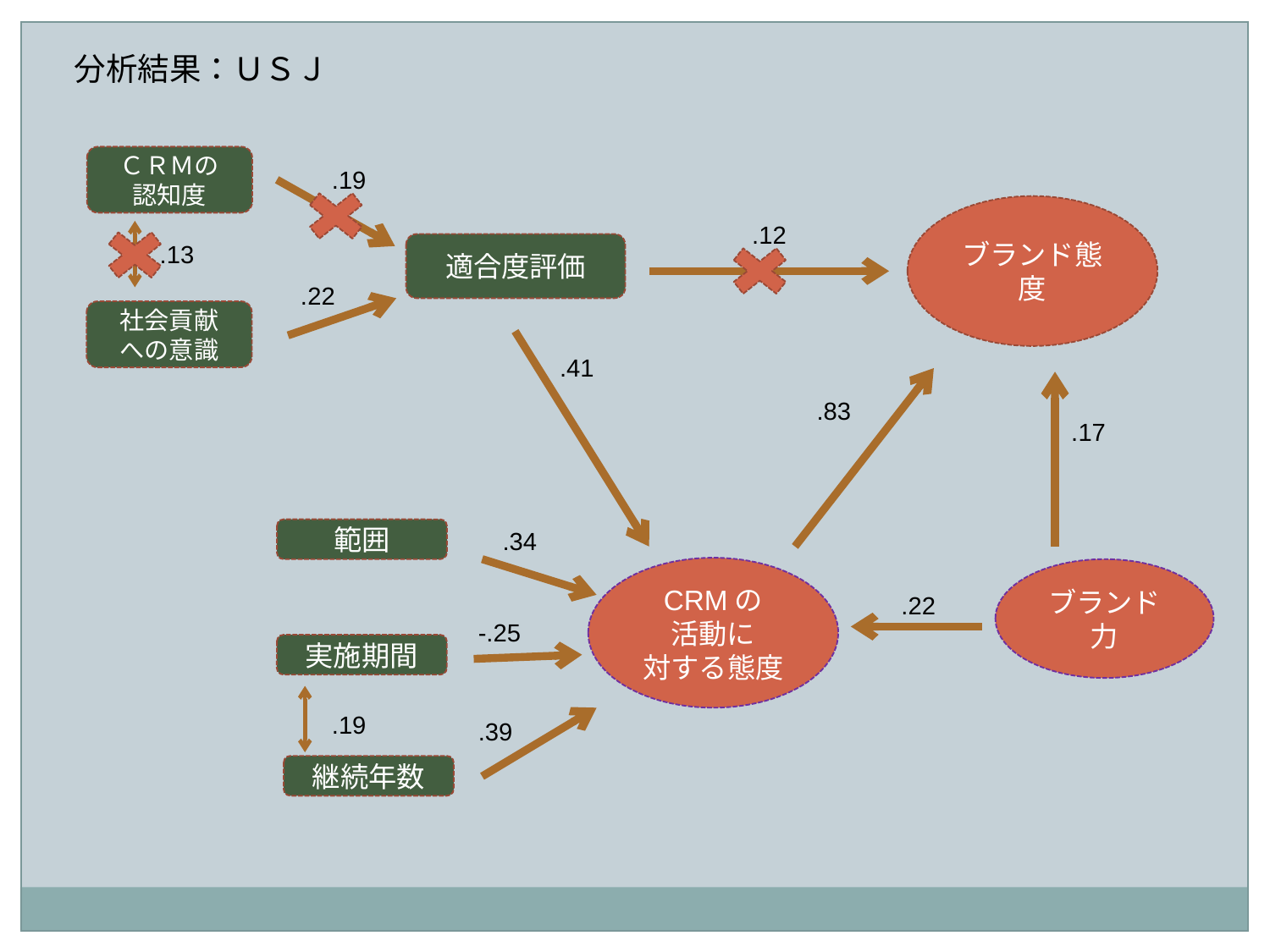

分析結果：ＵＳＪ
ＣＲＭの
認知度
.19

ブランド態度
.12

.13
適合度評価

.22
社会貢献
への意識
.41
.83
.17
範囲
.34
CRMの
活動に
対する態度
ブランド力
.22
-.25
実施期間
.19
.39
継続年数